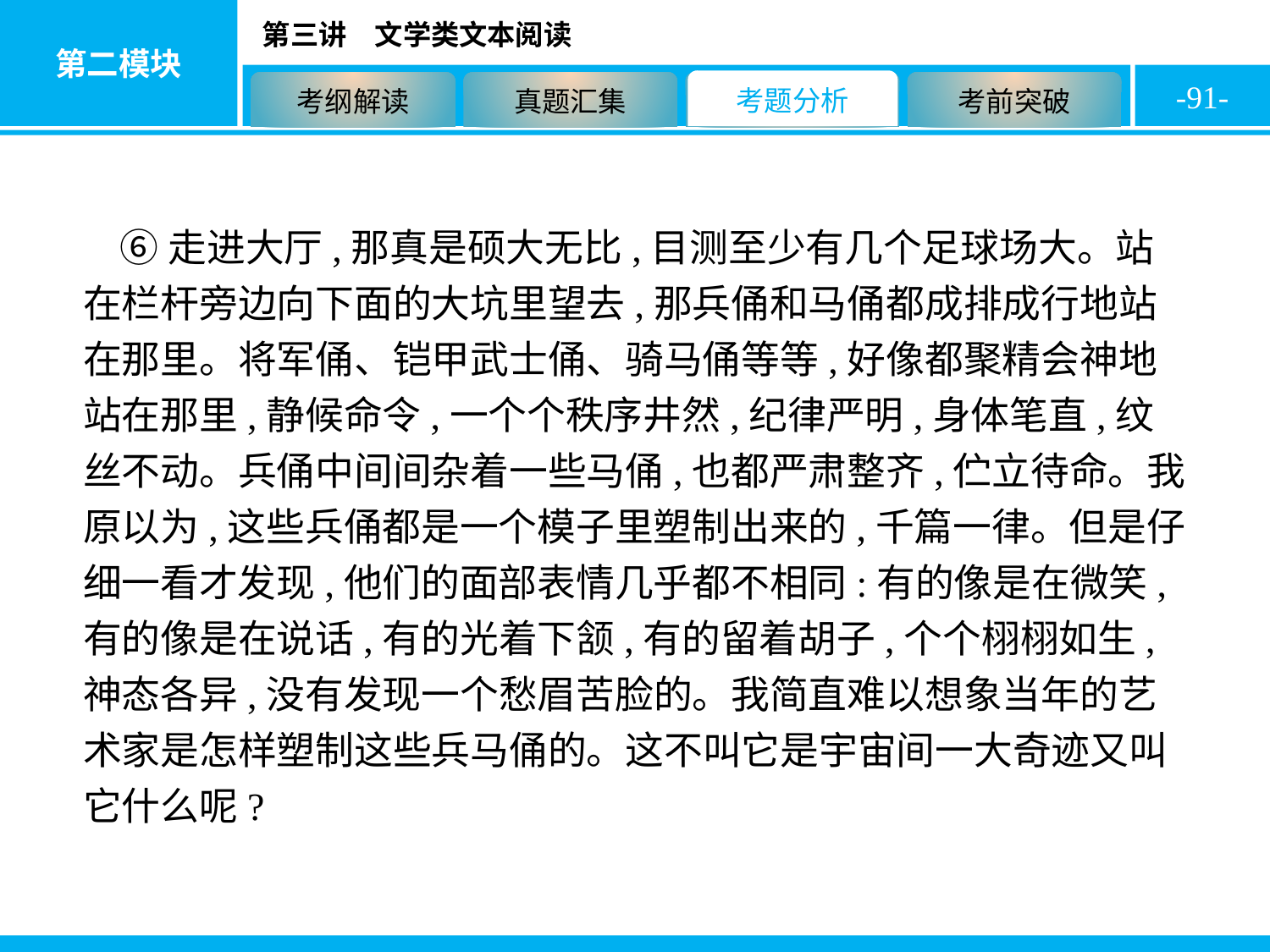

-91-
⑥走进大厅,那真是硕大无比,目测至少有几个足球场大。站在栏杆旁边向下面的大坑里望去,那兵俑和马俑都成排成行地站在那里。将军俑、铠甲武士俑、骑马俑等等,好像都聚精会神地站在那里,静候命令,一个个秩序井然,纪律严明,身体笔直,纹丝不动。兵俑中间间杂着一些马俑,也都严肃整齐,伫立待命。我原以为,这些兵俑都是一个模子里塑制出来的,千篇一律。但是仔细一看才发现,他们的面部表情几乎都不相同:有的像是在微笑,有的像是在说话,有的光着下颔,有的留着胡子,个个栩栩如生,神态各异,没有发现一个愁眉苦脸的。我简直难以想象当年的艺术家是怎样塑制这些兵马俑的。这不叫它是宇宙间一大奇迹又叫它什么呢?